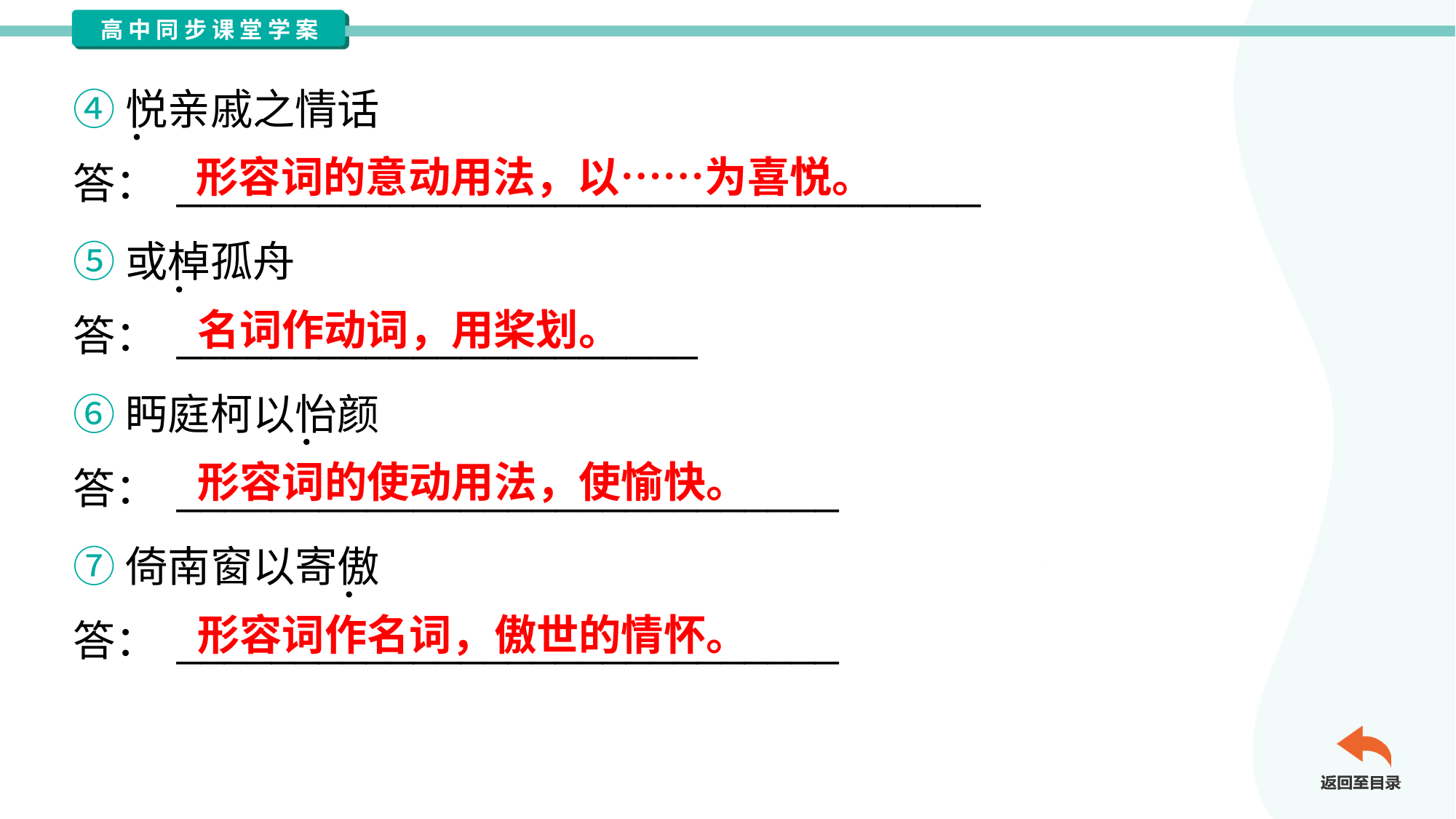

④悦亲戚之情话
答： __________________________________
形容词的意动用法，以……为喜悦。

⑤或棹孤舟
答： ______________________
名词作动词，用桨划。

⑥眄庭柯以怡颜
答： ____________________________
形容词的使动用法，使愉快。

⑦倚南窗以寄傲
答： ____________________________
形容词作名词，傲世的情怀。